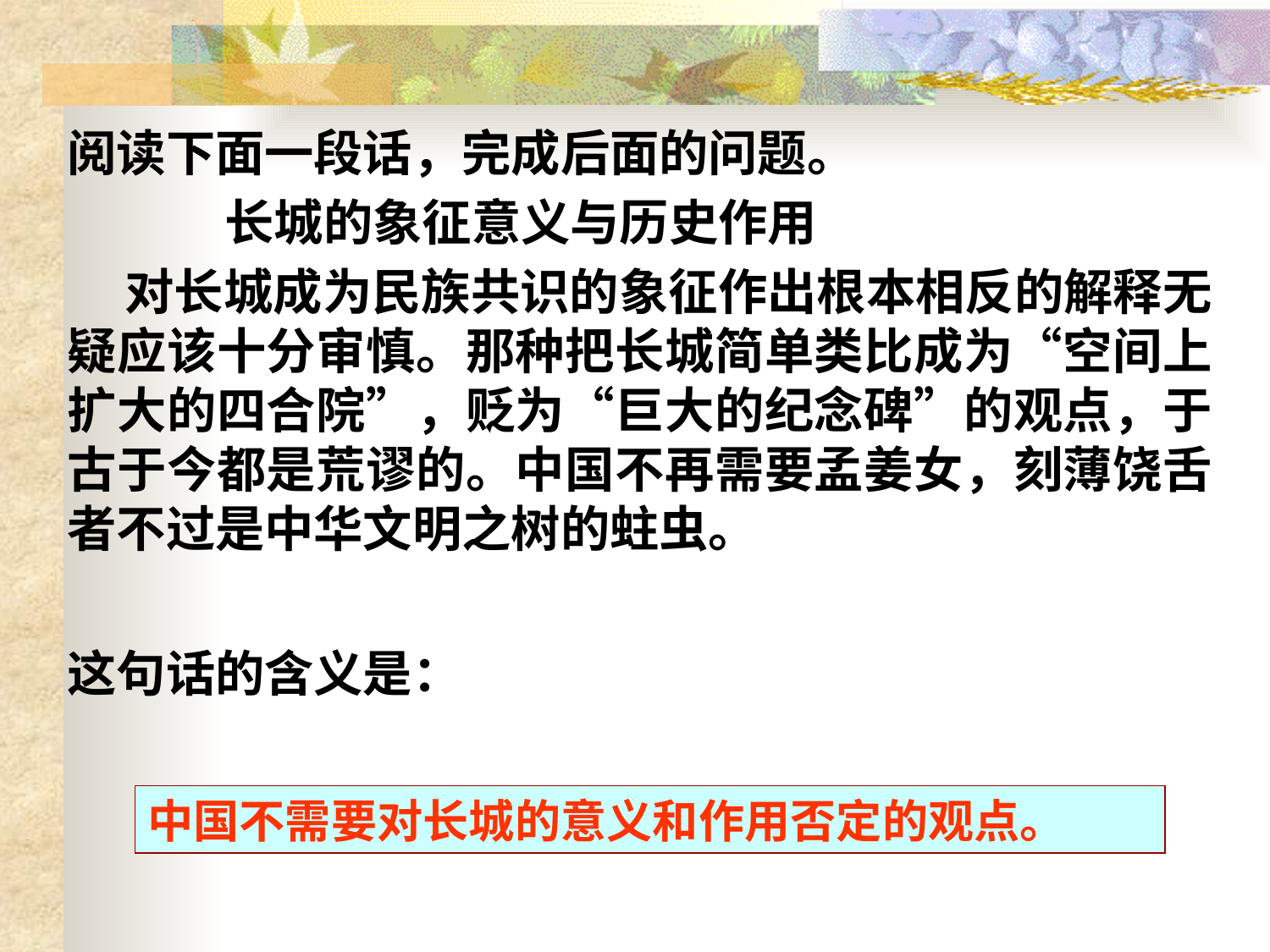

阅读下面一段话，完成后面的问题。
             长城的象征意义与历史作用
    对长城成为民族共识的象征作出根本相反的解释无疑应该十分审慎。那种把长城简单类比成为“空间上扩大的四合院”，贬为“巨大的纪念碑”的观点，于古于今都是荒谬的。中国不再需要孟姜女，刻薄饶舌者不过是中华文明之树的蛀虫。
这句话的含义是：
中国不需要对长城的意义和作用否定的观点。